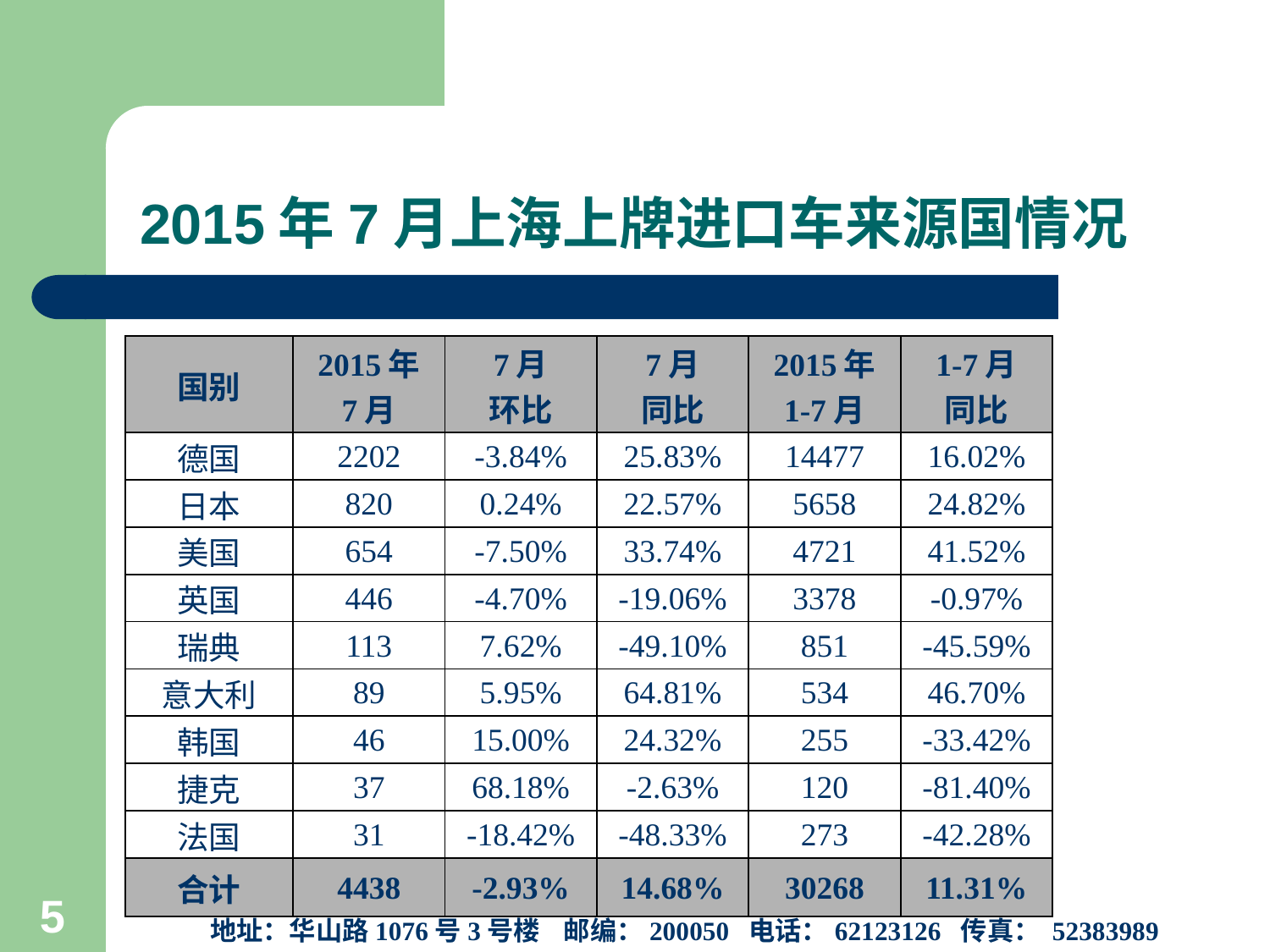

# 2015年7月上海上牌进口车来源国情况
| 国别 | 2015年 7月 | 7月 环比 | 7月 同比 | 2015年 1-7月 | 1-7月 同比 |
| --- | --- | --- | --- | --- | --- |
| 德国 | 2202 | -3.84% | 25.83% | 14477 | 16.02% |
| 日本 | 820 | 0.24% | 22.57% | 5658 | 24.82% |
| 美国 | 654 | -7.50% | 33.74% | 4721 | 41.52% |
| 英国 | 446 | -4.70% | -19.06% | 3378 | -0.97% |
| 瑞典 | 113 | 7.62% | -49.10% | 851 | -45.59% |
| 意大利 | 89 | 5.95% | 64.81% | 534 | 46.70% |
| 韩国 | 46 | 15.00% | 24.32% | 255 | -33.42% |
| 捷克 | 37 | 68.18% | -2.63% | 120 | -81.40% |
| 法国 | 31 | -18.42% | -48.33% | 273 | -42.28% |
| 合计 | 4438 | -2.93% | 14.68% | 30268 | 11.31% |
上海市信息中心汽车产业研究室
地址：华山路1076号3号楼    邮编：200050  电话：62123126  传真： 52383989
5